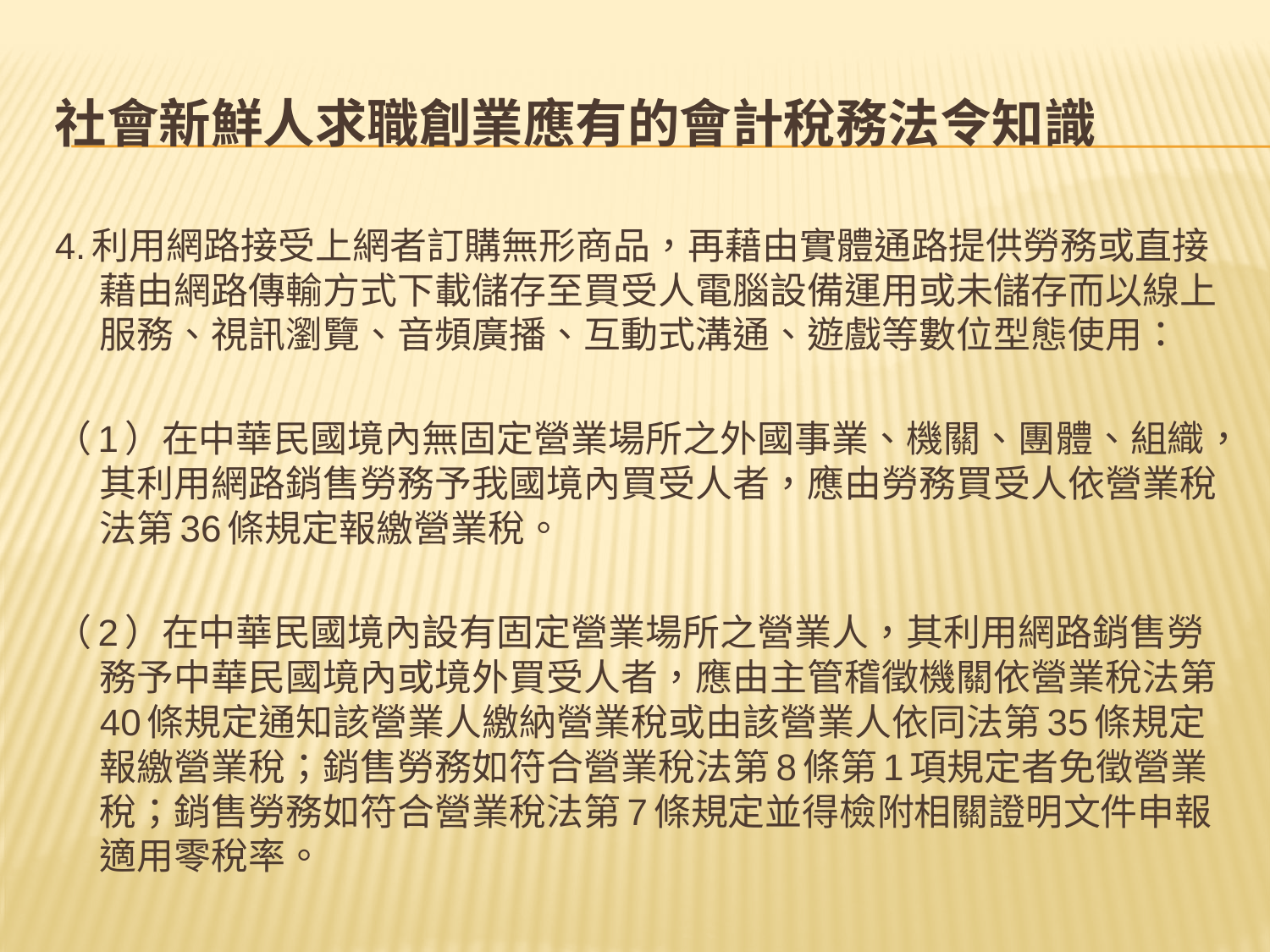

# 社會新鮮人求職創業應有的會計稅務法令知識
4.利用網路接受上網者訂購無形商品，再藉由實體通路提供勞務或直接藉由網路傳輸方式下載儲存至買受人電腦設備運用或未儲存而以線上服務、視訊瀏覽、音頻廣播、互動式溝通、遊戲等數位型態使用：

（1）在中華民國境內無固定營業場所之外國事業、機關、團體、組織，其利用網路銷售勞務予我國境內買受人者，應由勞務買受人依營業稅法第36條規定報繳營業稅。

（2）在中華民國境內設有固定營業場所之營業人，其利用網路銷售勞務予中華民國境內或境外買受人者，應由主管稽徵機關依營業稅法第40條規定通知該營業人繳納營業稅或由該營業人依同法第35條規定報繳營業稅；銷售勞務如符合營業稅法第8條第1項規定者免徵營業稅；銷售勞務如符合營業稅法第7條規定並得檢附相關證明文件申報適用零稅率。